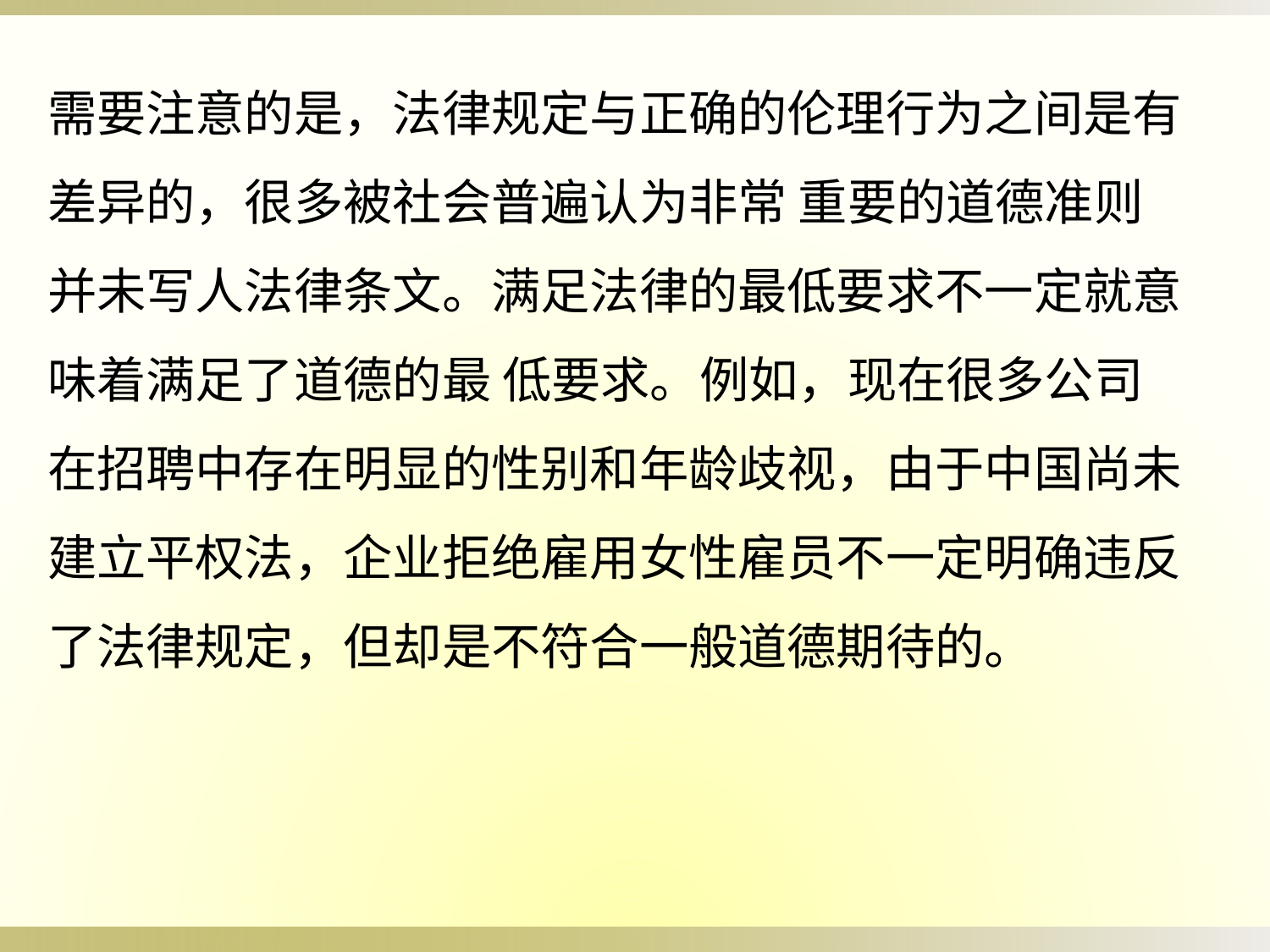

需要注意的是，法律规定与正确的伦理行为之间是有差异的，很多被社会普遍认为非常 重要的道德准则并未写人法律条文。满足法律的最低要求不一定就意味着满足了道德的最 低要求。例如，现在很多公司在招聘中存在明显的性别和年龄歧视，由于中国尚未建立平权法，企业拒绝雇用女性雇员不一定明确违反了法律规定，但却是不符合一般道德期待的。